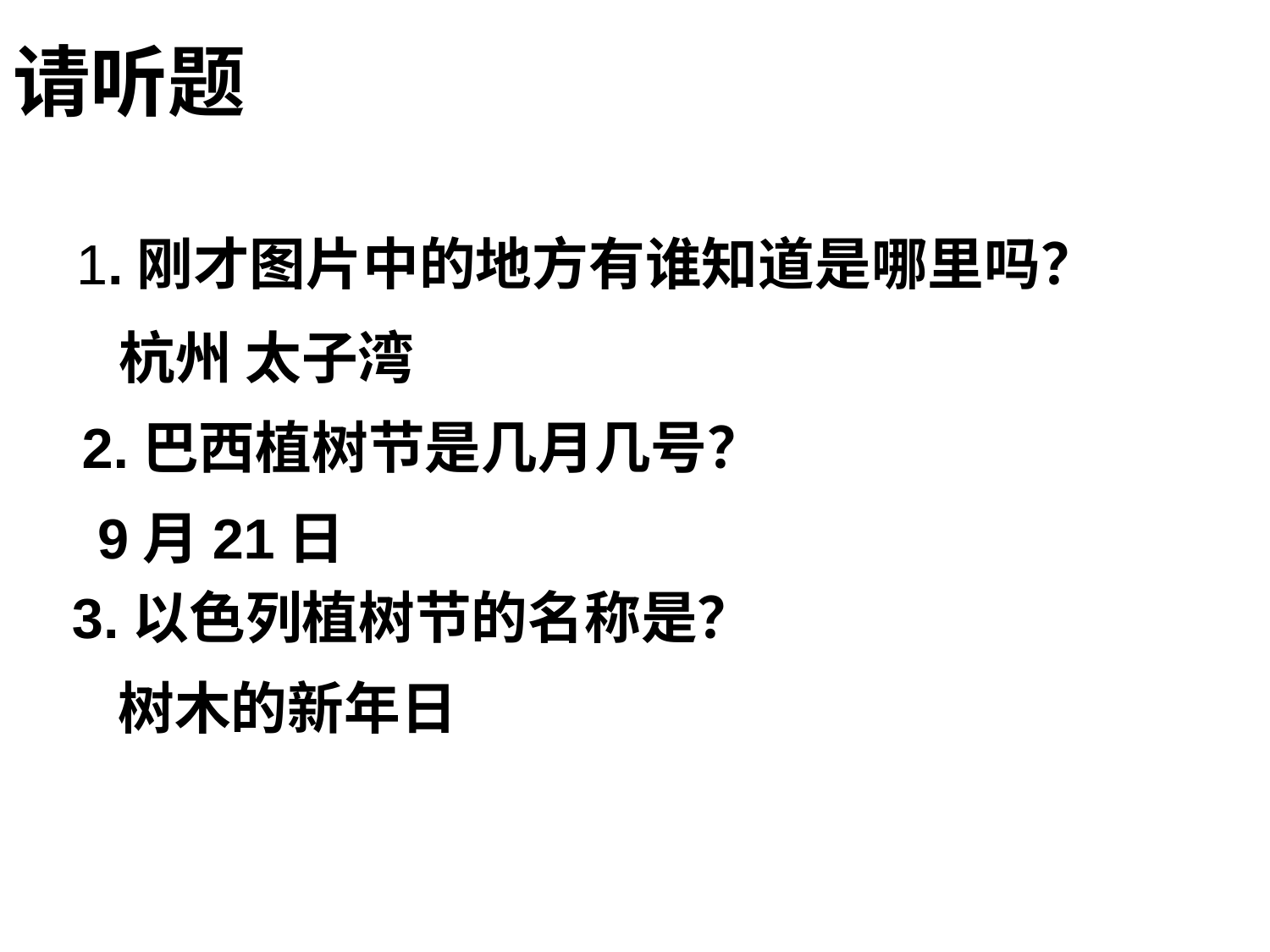

# 请听题
1.刚才图片中的地方有谁知道是哪里吗？
杭州 太子湾
2.巴西植树节是几月几号？
9月21日
3.以色列植树节的名称是？
树木的新年日